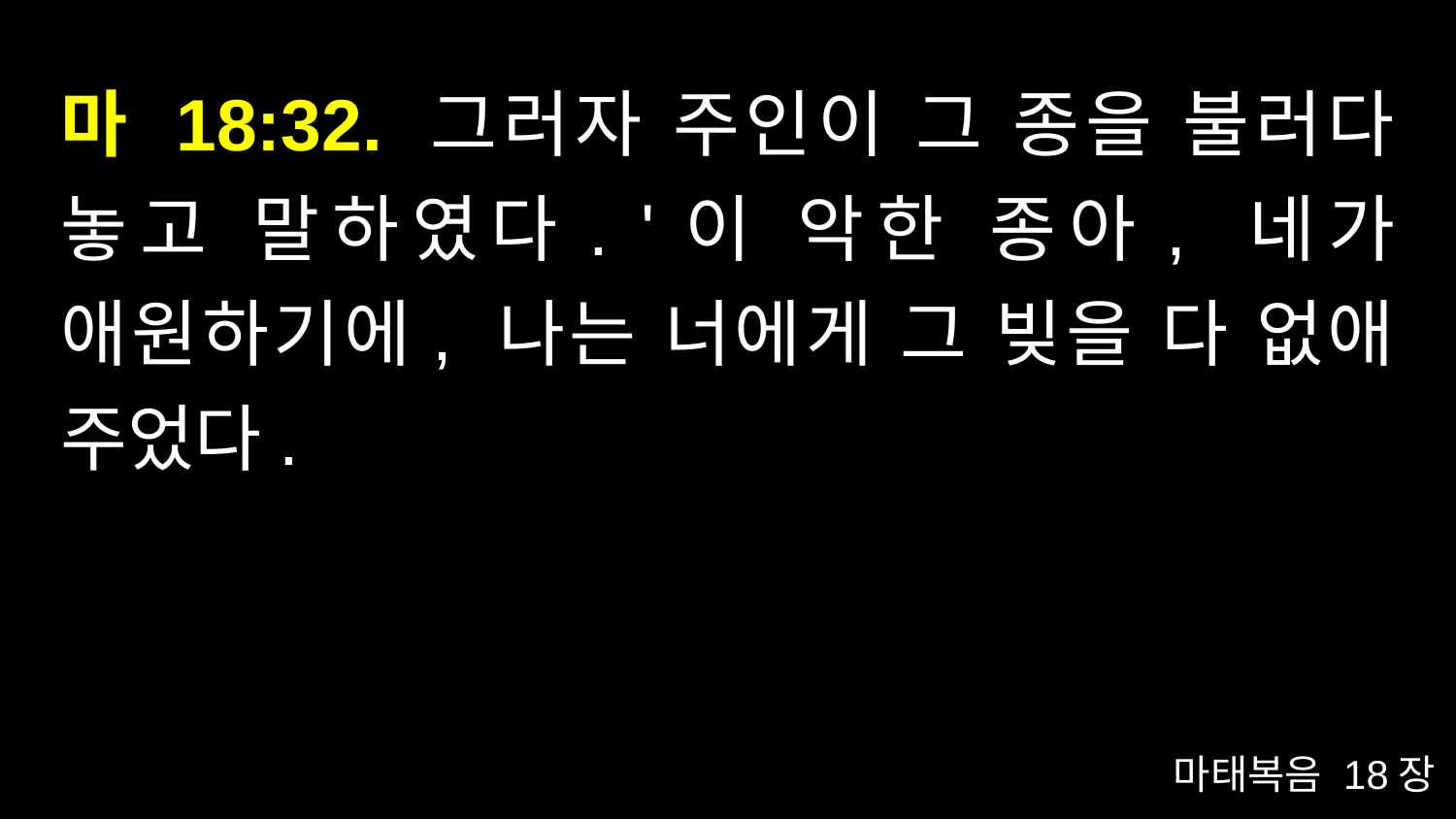

# 마 18:32. 그러자 주인이 그 종을 불러다 놓고 말하였다. '이 악한 종아, 네가 애원하기에, 나는 너에게 그 빚을 다 없애 주었다.
마태복음 18장